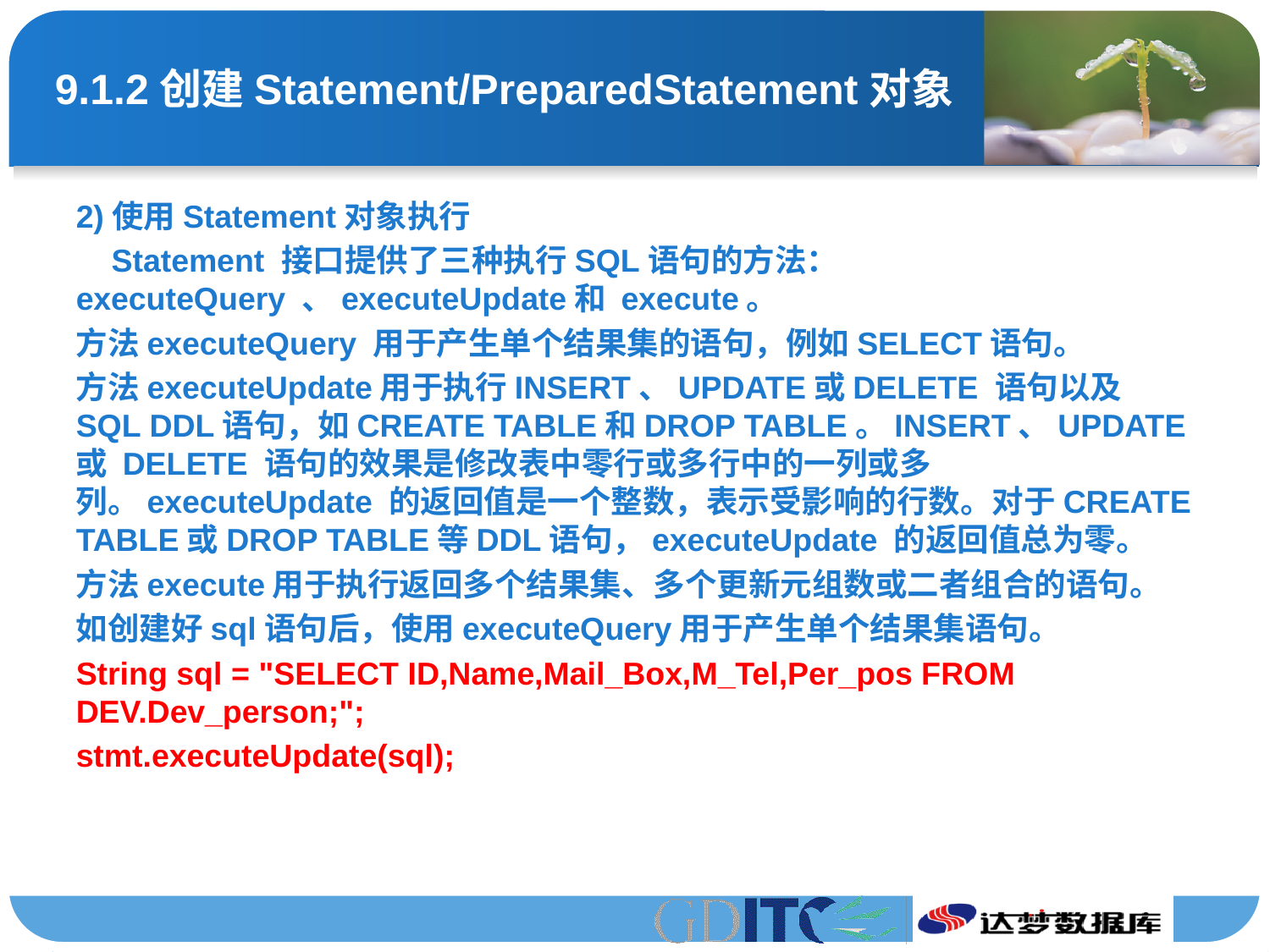

# 9.1.2创建Statement/PreparedStatement对象
2)使用Statement对象执行
    Statement 接口提供了三种执行SQL语句的方法：executeQuery 、executeUpdate和 execute。
方法executeQuery 用于产生单个结果集的语句，例如SELECT语句。
方法executeUpdate用于执行INSERT、UPDATE或DELETE 语句以及SQL DDL语句，如CREATE TABLE和DROP TABLE。INSERT、UPDATE 或 DELETE 语句的效果是修改表中零行或多行中的一列或多列。executeUpdate 的返回值是一个整数，表示受影响的行数。对于CREATE TABLE或DROP TABLE等DDL语句，executeUpdate 的返回值总为零。
方法execute用于执行返回多个结果集、多个更新元组数或二者组合的语句。
如创建好sql语句后，使用executeQuery用于产生单个结果集语句。
String sql = "SELECT ID,Name,Mail_Box,M_Tel,Per_pos FROM DEV.Dev_person;";
stmt.executeUpdate(sql);